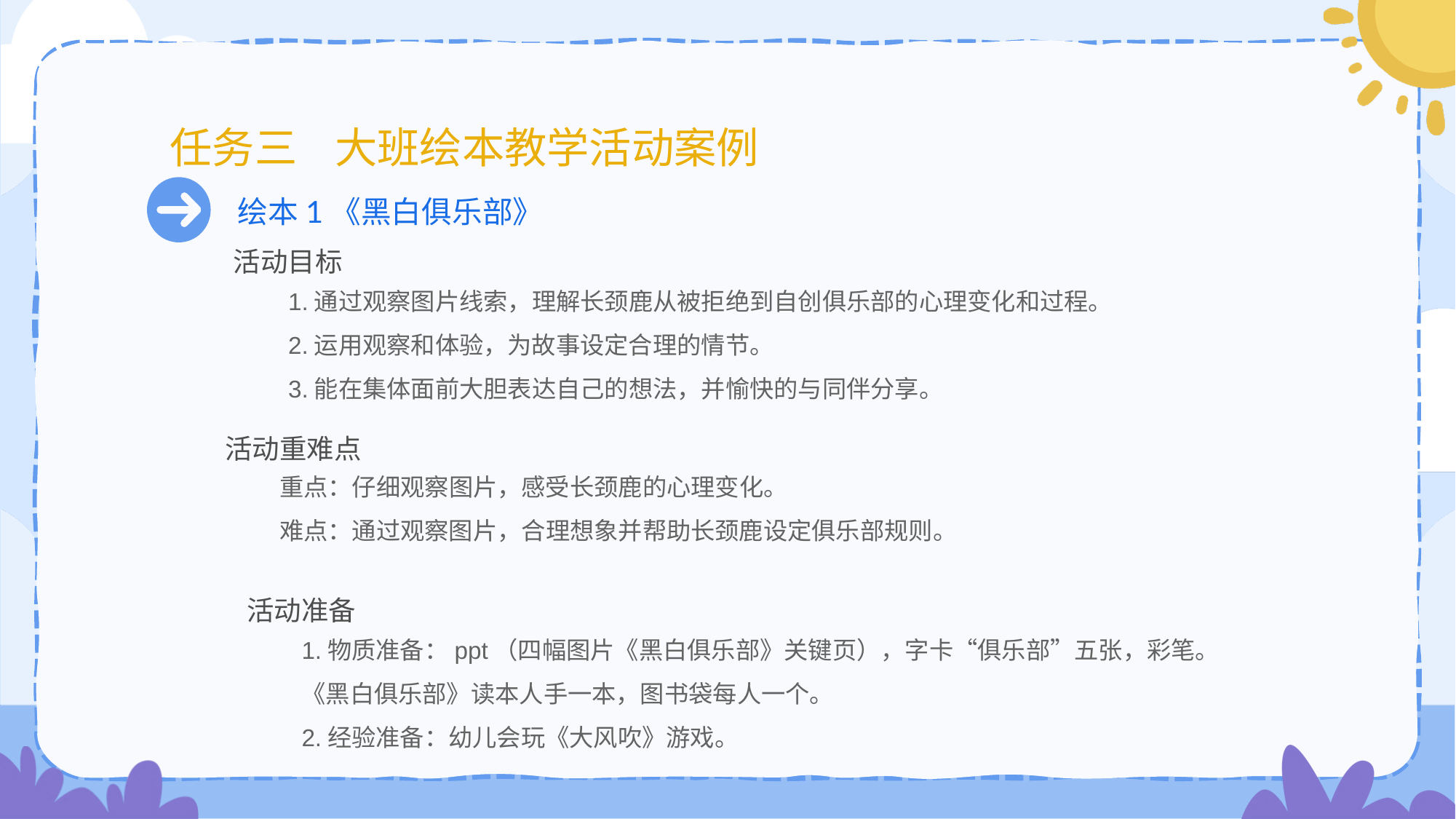

# 任务三    大班绘本教学活动案例

绘本1《黑白俱乐部》
活动目标
1.通过观察图片线索，理解长颈鹿从被拒绝到自创俱乐部的心理变化和过程。
2.运用观察和体验，为故事设定合理的情节。
3.能在集体面前大胆表达自己的想法，并愉快的与同伴分享。

活动重难点
重点：仔细观察图片，感受长颈鹿的心理变化。
难点：通过观察图片，合理想象并帮助长颈鹿设定俱乐部规则。
活动准备
1.物质准备：ppt（四幅图片《黑白俱乐部》关键页），字卡“俱乐部”五张，彩笔。
《黑白俱乐部》读本人手一本，图书袋每人一个。
2.经验准备：幼儿会玩《大风吹》游戏。